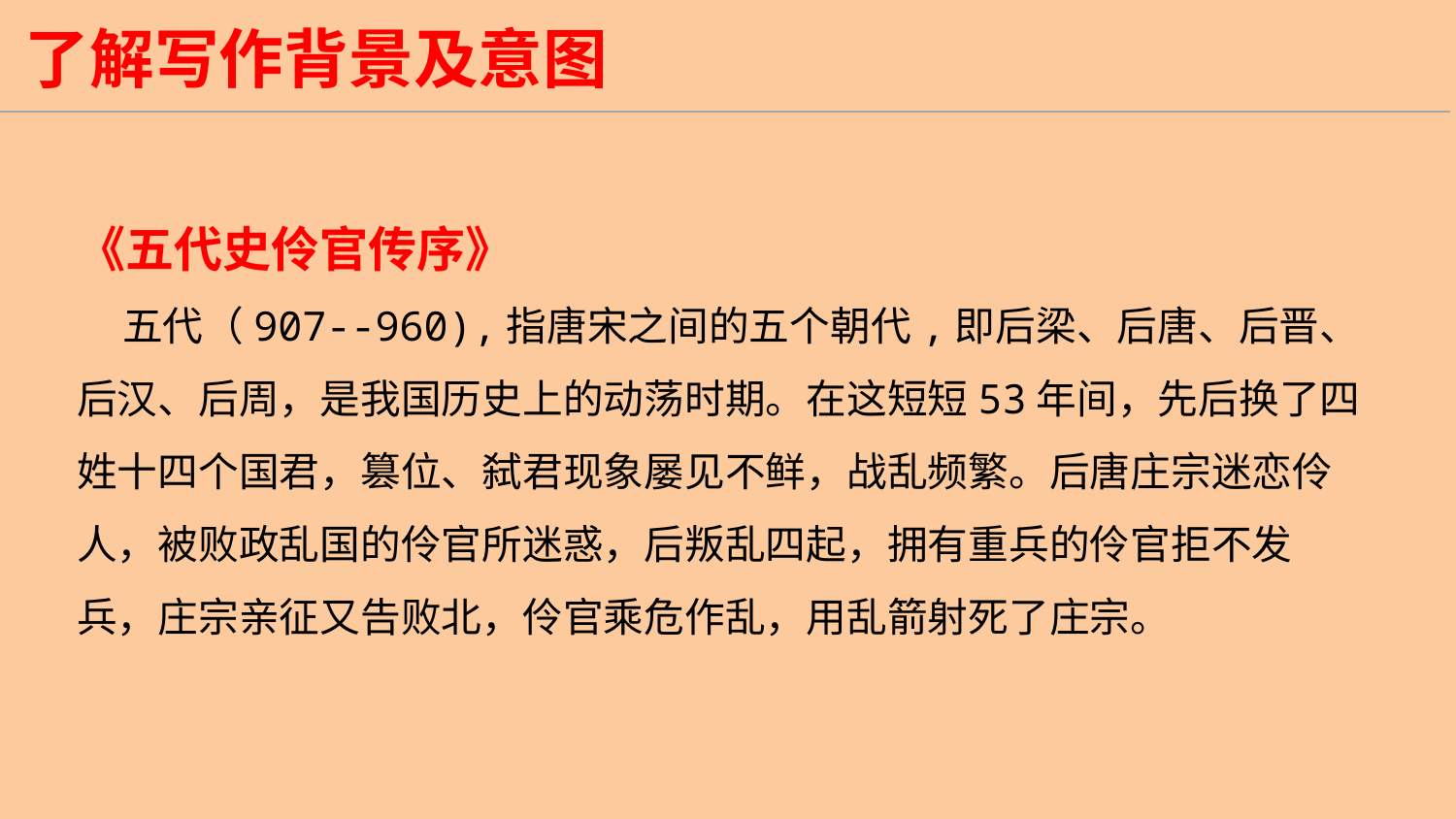

了解写作背景及意图
《五代史伶官传序》
    五代（907--960),指唐宋之间的五个朝代,即后梁、后唐、后晋、后汉、后周，是我国历史上的动荡时期。在这短短53年间，先后换了四姓十四个国君，篡位、弑君现象屡见不鲜，战乱频繁。后唐庄宗迷恋伶人，被败政乱国的伶官所迷惑，后叛乱四起，拥有重兵的伶官拒不发兵，庄宗亲征又告败北，伶官乘危作乱，用乱箭射死了庄宗。